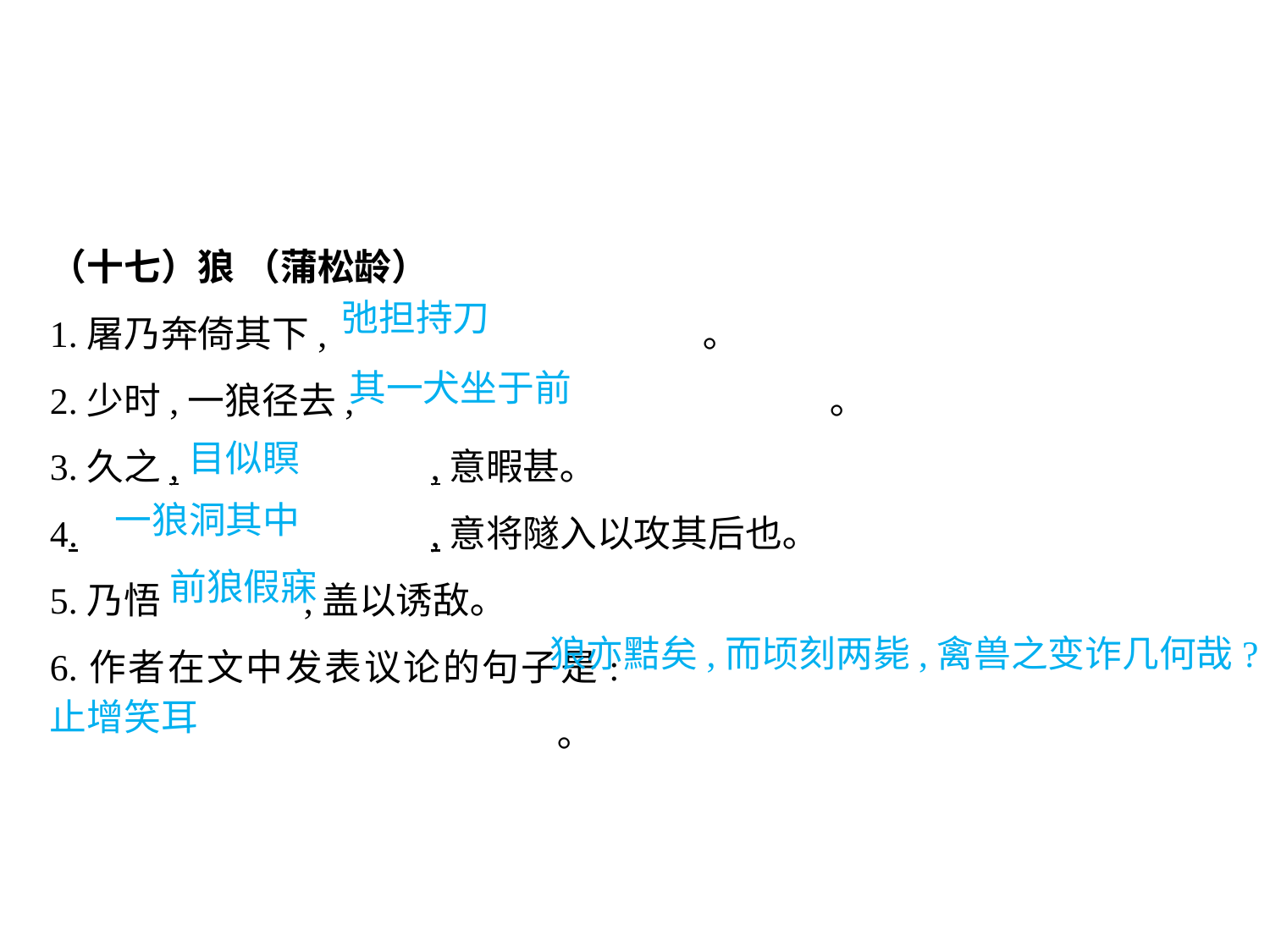

（十七）狼 （蒲松龄）
1.屠乃奔倚其下,			 ｡
2.少时,一狼径去,				 ｡
3.久之,		,意暇甚｡
4.			,意将隧入以攻其后也｡
5.乃悟		,盖以诱敌｡
6.作者在文中发表议论的句子是:									｡
弛担持刀
其一犬坐于前
目似瞑
一狼洞其中
前狼假寐
狼亦黠矣,而顷刻两毙,禽兽之变诈几何哉?
止增笑耳